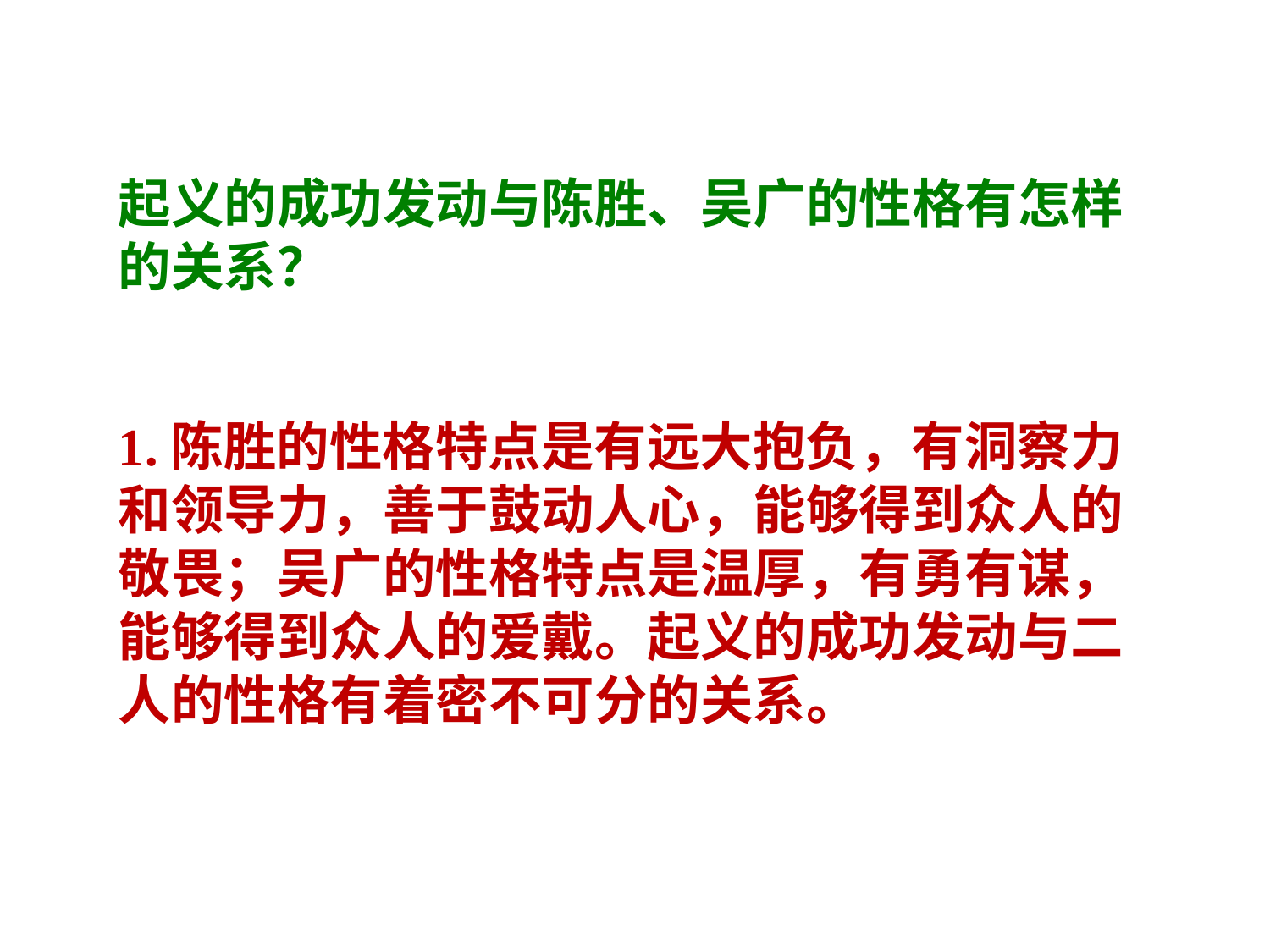

起义的成功发动与陈胜、吴广的性格有怎样的关系？

1.陈胜的性格特点是有远大抱负，有洞察力和领导力，善于鼓动人心，能够得到众人的敬畏；吴广的性格特点是温厚，有勇有谋，能够得到众人的爱戴。起义的成功发动与二人的性格有着密不可分的关系。